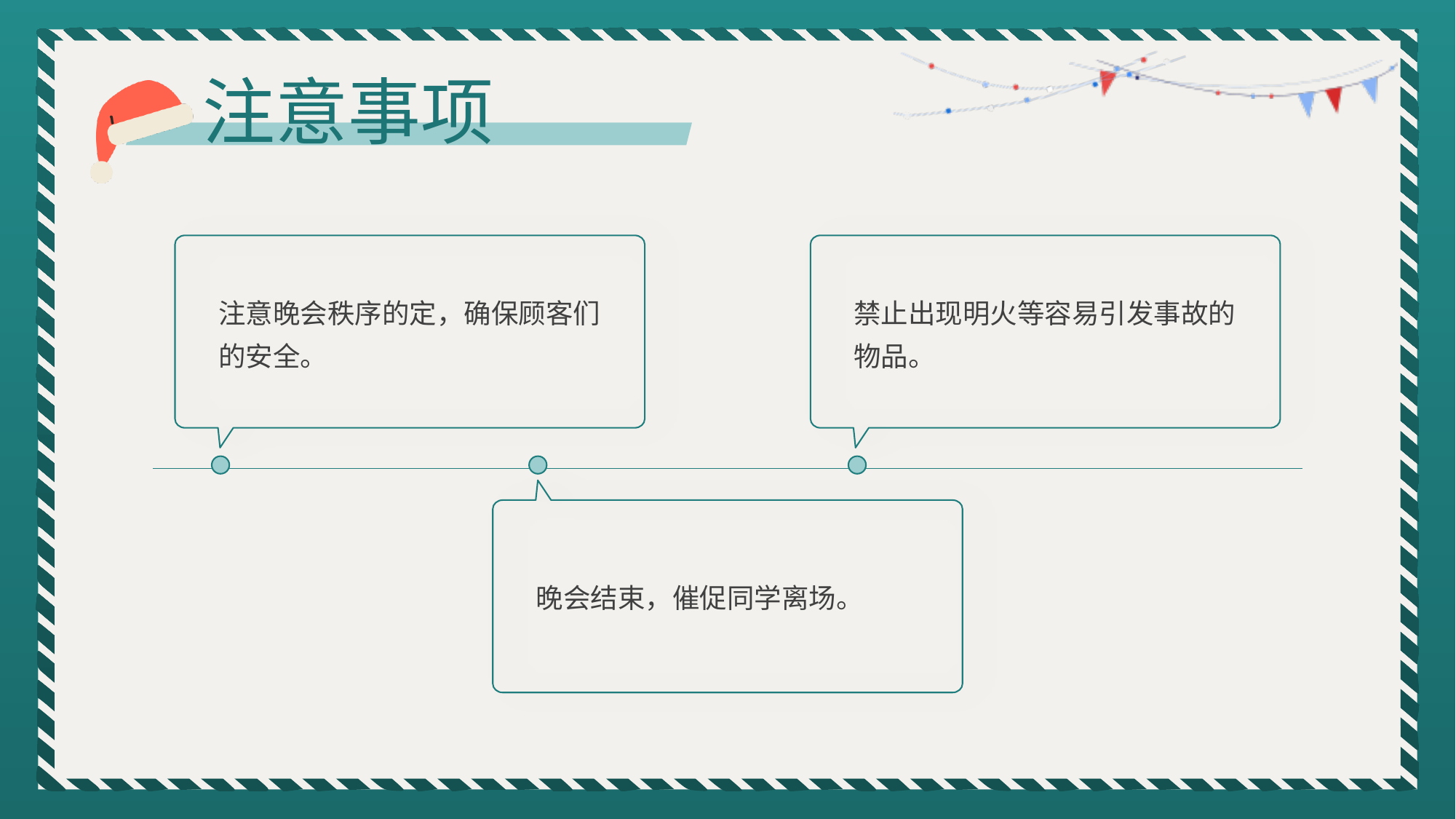

注意事项

注意晚会秩序的定，确保顾客们的安全。
禁止出现明火等容易引发事故的物品。

晚会结束，催促同学离场。